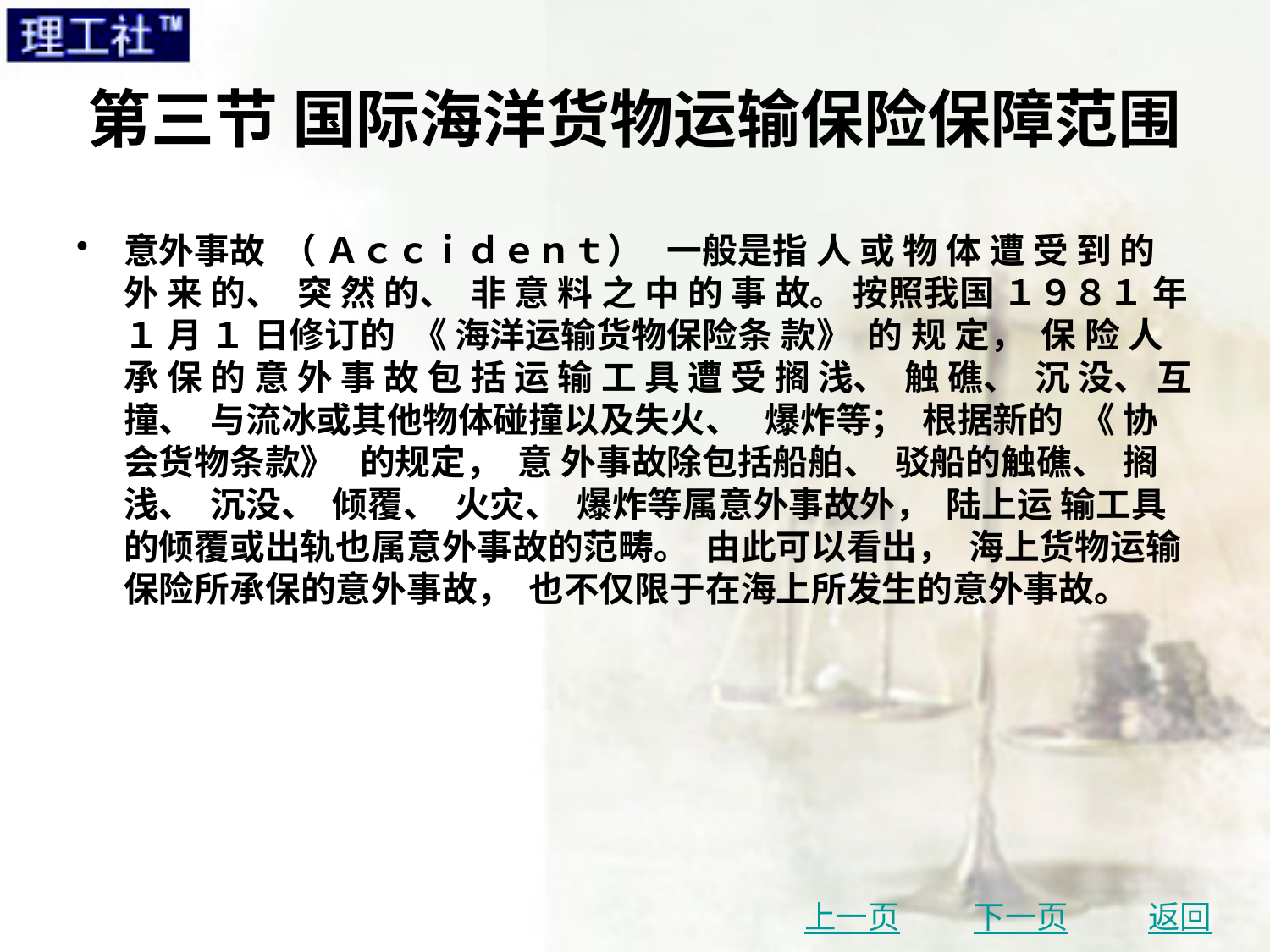

# 第三节 国际海洋货物运输保险保障范围
意外事故  （ Ａｃｃｉｄｅｎｔ）   一般是指 人 或 物 体 遭 受 到 的 外 来 的、  突 然 的、  非 意 料 之 中 的 事 故。 按照我国 １９８１ 年 １ 月 １ 日修订的  《 海洋运输货物保险条 款》  的 规 定，  保 险 人 承 保 的 意 外 事 故 包 括 运 输 工 具 遭 受 搁 浅、  触 礁、  沉 没、 互撞、  与流冰或其他物体碰撞以及失火、   爆炸等；  根据新的  《 协会货物条款》   的规定，  意 外事故除包括船舶、  驳船的触礁、  搁浅、  沉没、  倾覆、  火灾、  爆炸等属意外事故外，  陆上运 输工具的倾覆或出轨也属意外事故的范畴。  由此可以看出，  海上货物运输保险所承保的意外事故，  也不仅限于在海上所发生的意外事故。
上一页
下一页
返回